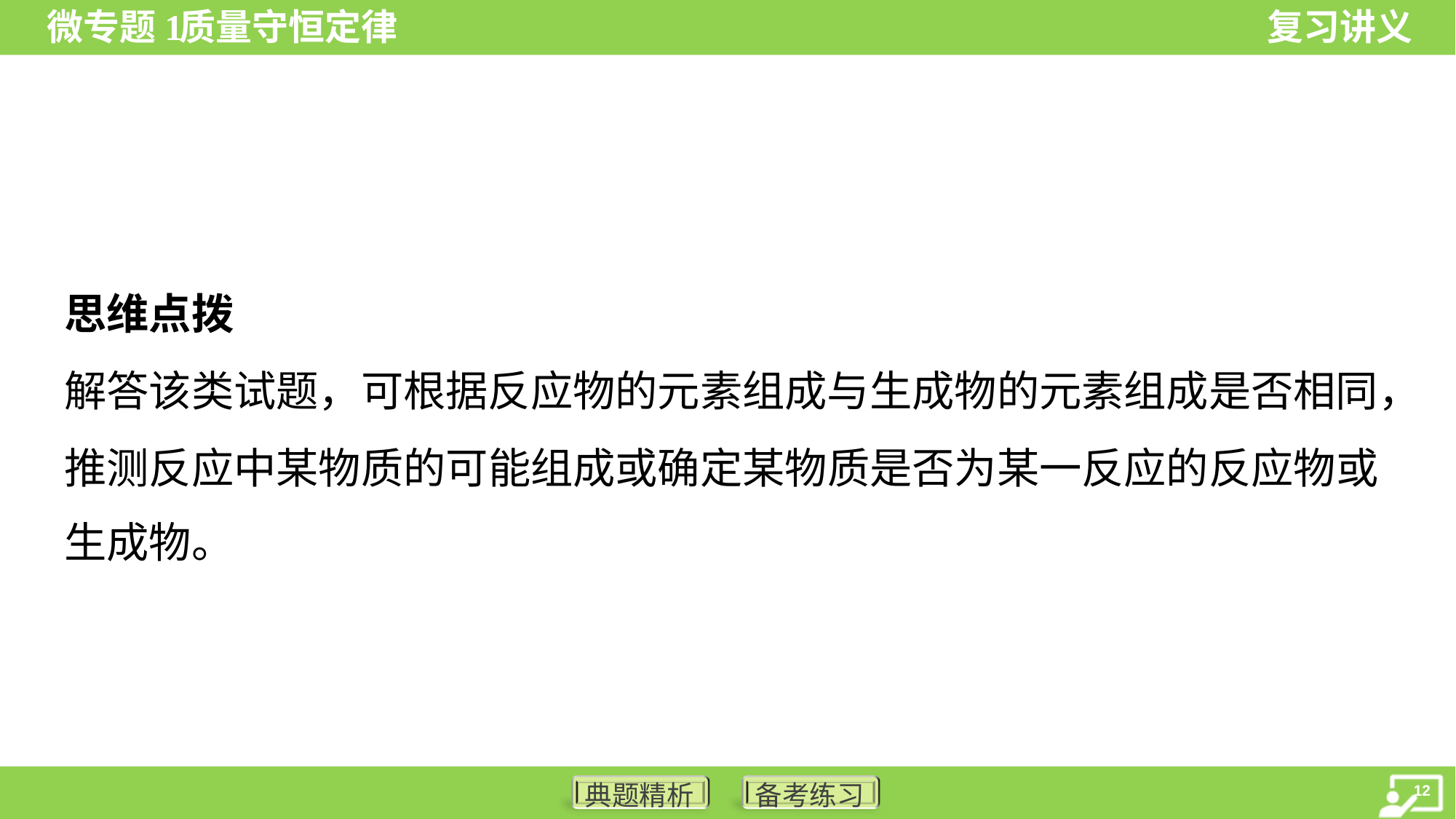

思维点拨
解答该类试题，可根据反应物的元素组成与生成物的元素组成是否相同，
推测反应中某物质的可能组成或确定某物质是否为某一反应的反应物或
生成物。